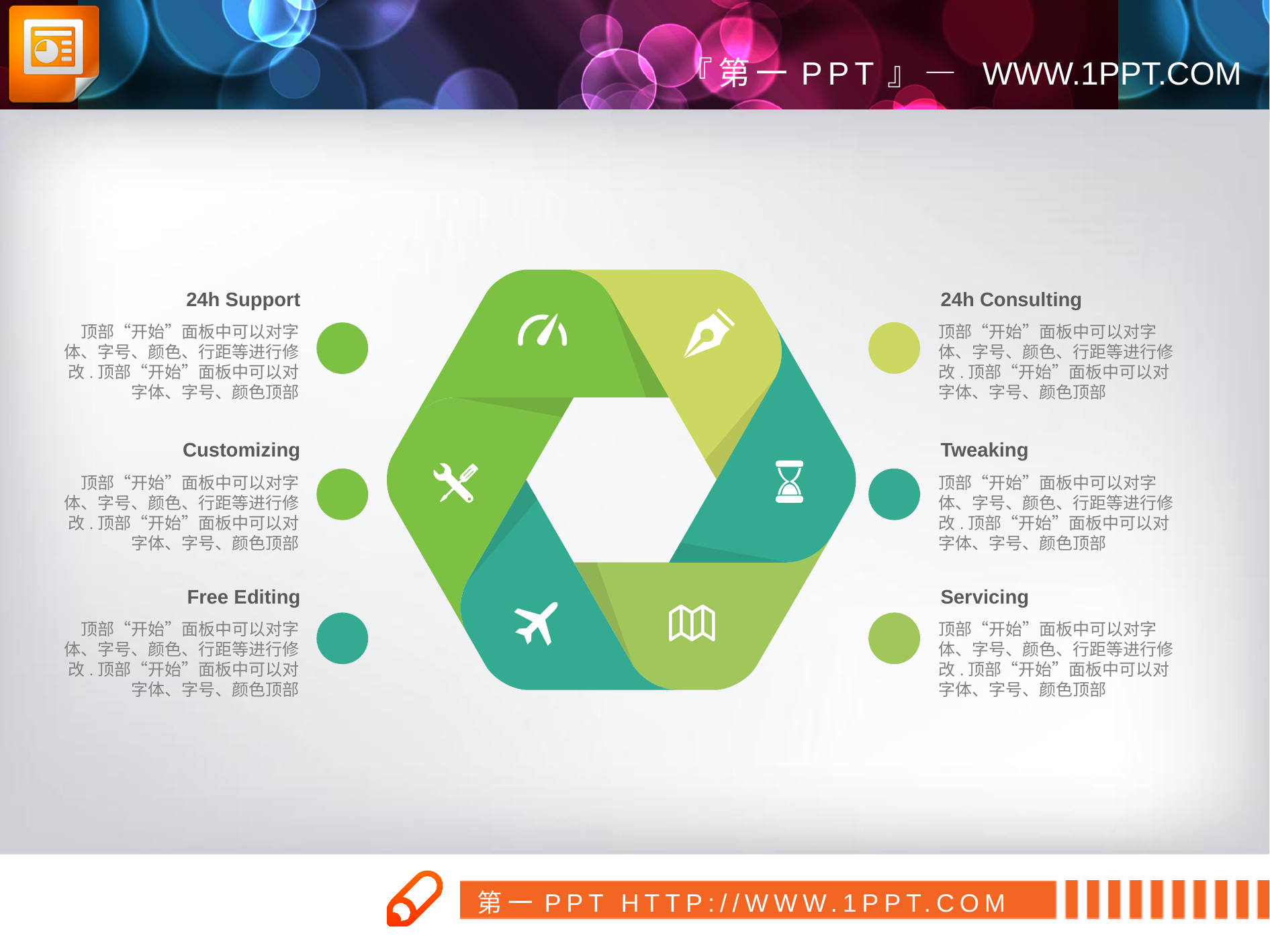

24h Support
顶部“开始”面板中可以对字体、字号、颜色、行距等进行修改.顶部“开始”面板中可以对字体、字号、颜色顶部
24h Consulting
顶部“开始”面板中可以对字体、字号、颜色、行距等进行修改.顶部“开始”面板中可以对字体、字号、颜色顶部

Customizing
顶部“开始”面板中可以对字体、字号、颜色、行距等进行修改.顶部“开始”面板中可以对字体、字号、颜色顶部
Tweaking
顶部“开始”面板中可以对字体、字号、颜色、行距等进行修改.顶部“开始”面板中可以对字体、字号、颜色顶部

Free Editing
顶部“开始”面板中可以对字体、字号、颜色、行距等进行修改.顶部“开始”面板中可以对字体、字号、颜色顶部
Servicing
顶部“开始”面板中可以对字体、字号、颜色、行距等进行修改.顶部“开始”面板中可以对字体、字号、颜色顶部